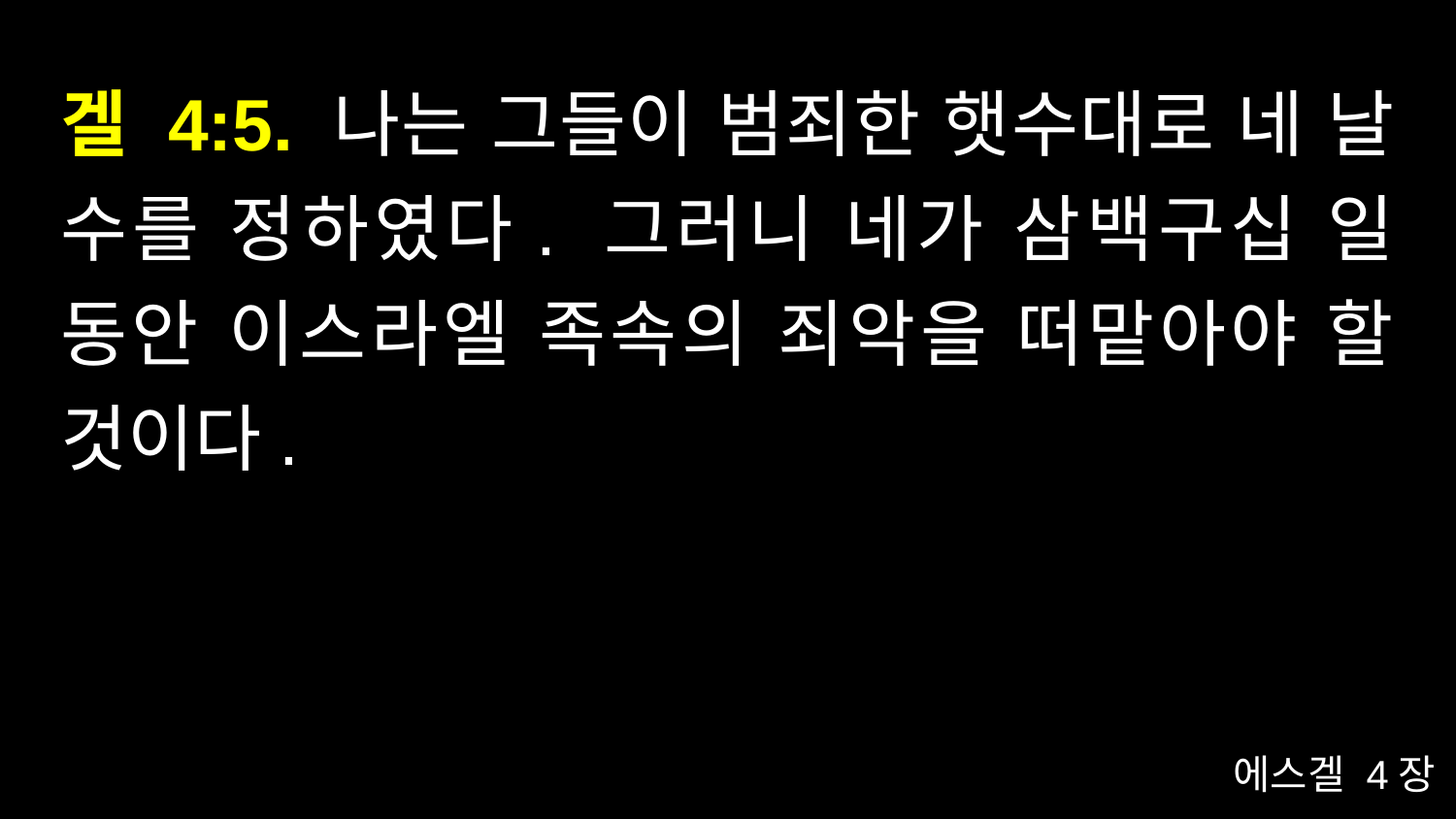

# 겔 4:5. 나는 그들이 범죄한 햇수대로 네 날 수를 정하였다. 그러니 네가 삼백구십 일 동안 이스라엘 족속의 죄악을 떠맡아야 할 것이다.
에스겔 4장